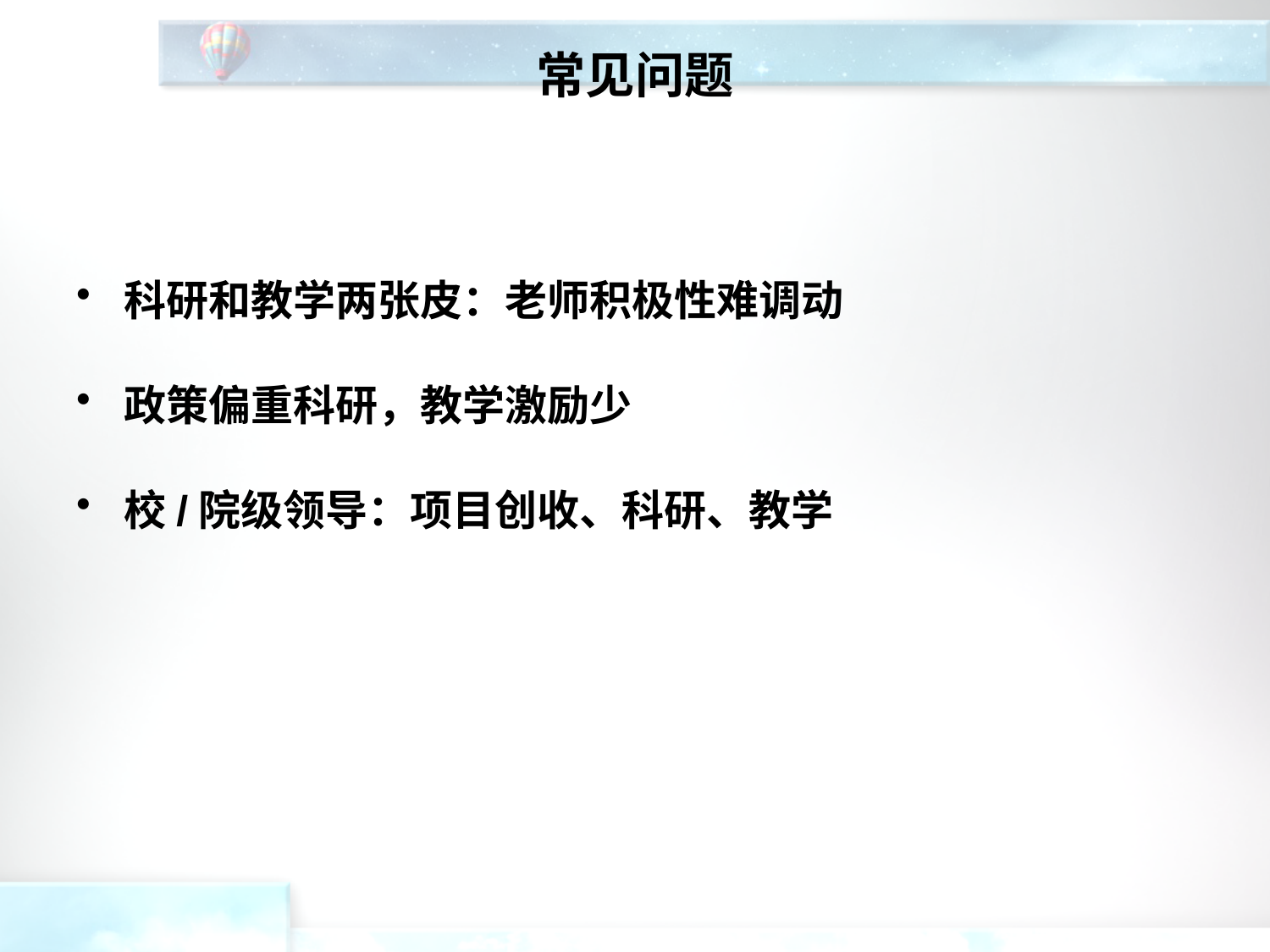

# 常见问题
科研和教学两张皮：老师积极性难调动
政策偏重科研，教学激励少
校/院级领导：项目创收、科研、教学